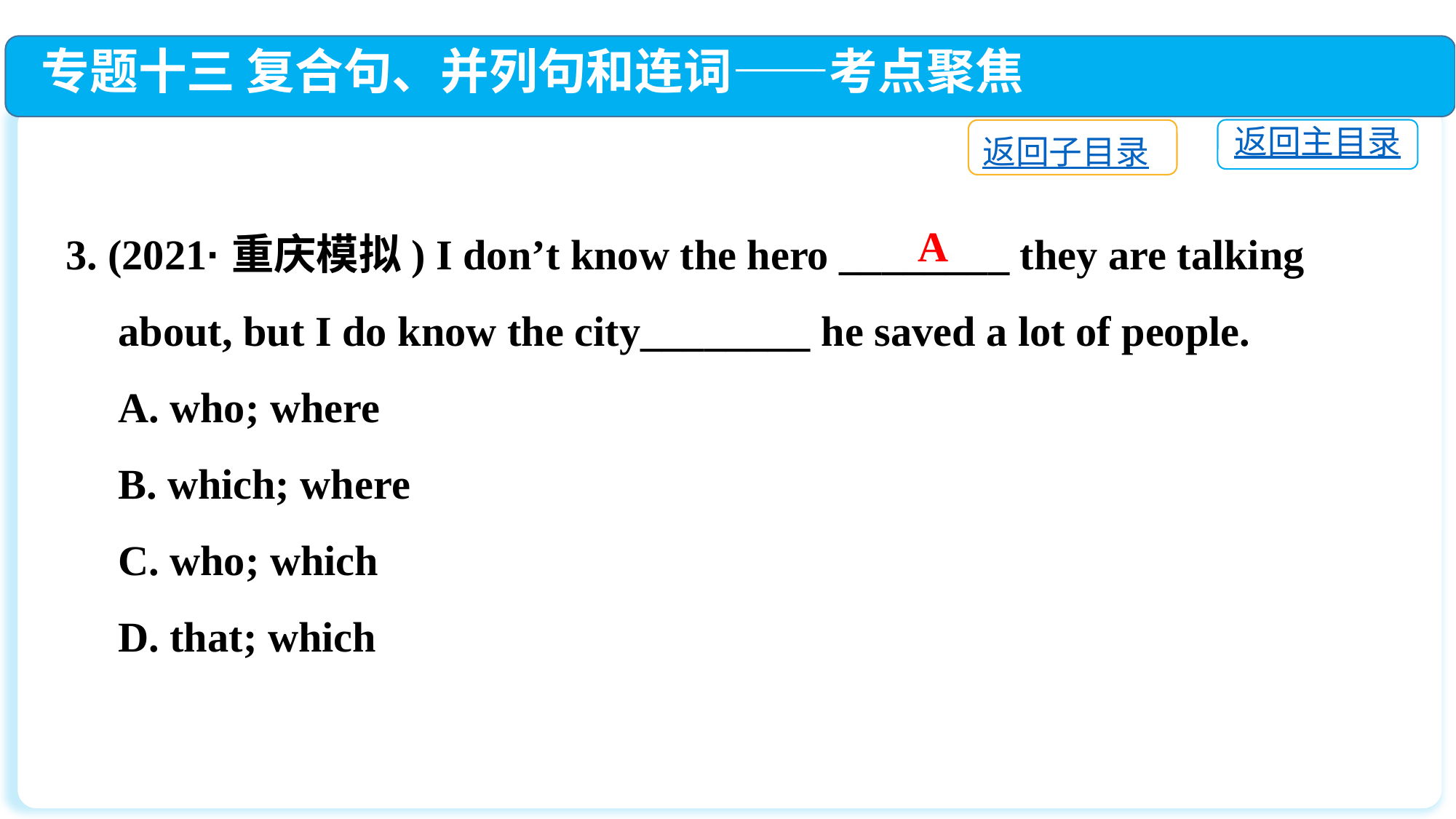

专题十三 复合句、并列句和连词——考点聚焦

返回主目录

返回子目录
3. (2021·重庆模拟) I don’t know the hero ________ they are talking
     about, but I do know the city________ he saved a lot of people.
     A. who; where
     B. which; where
     C. who; which
     D. that; which
A